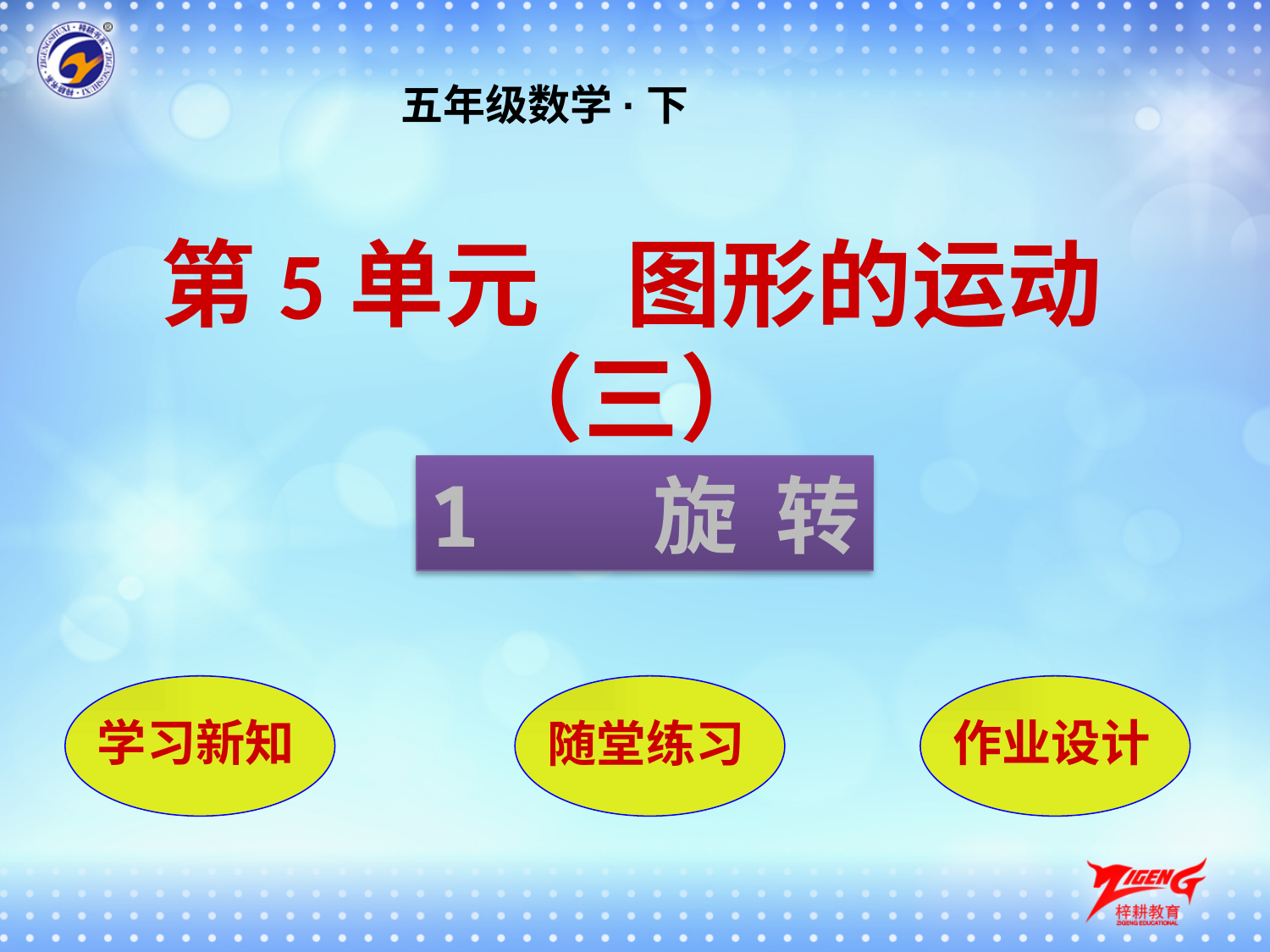

五年级数学·下
第5单元    图形的运动（三）
1   旋  转

学习新知

随堂练习

作业设计